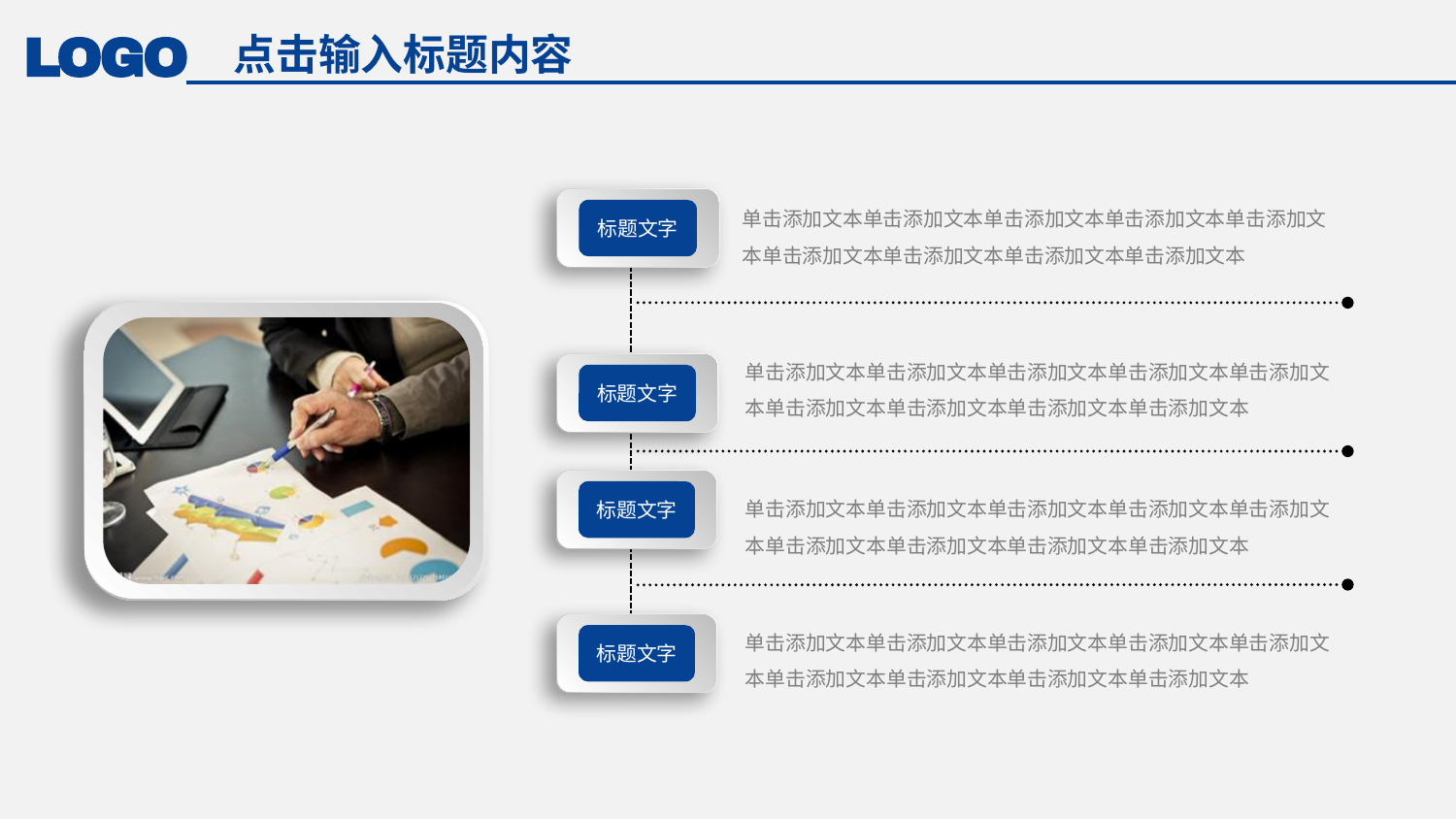

LOGO
点击输入标题内容

标题文字
单击添加文本单击添加文本单击添加文本单击添加文本单击添加文本单击添加文本单击添加文本单击添加文本单击添加文本

单击添加文本单击添加文本单击添加文本单击添加文本单击添加文本单击添加文本单击添加文本单击添加文本单击添加文本

标题文字

标题文字
单击添加文本单击添加文本单击添加文本单击添加文本单击添加文本单击添加文本单击添加文本单击添加文本单击添加文本

单击添加文本单击添加文本单击添加文本单击添加文本单击添加文本单击添加文本单击添加文本单击添加文本单击添加文本

标题文字